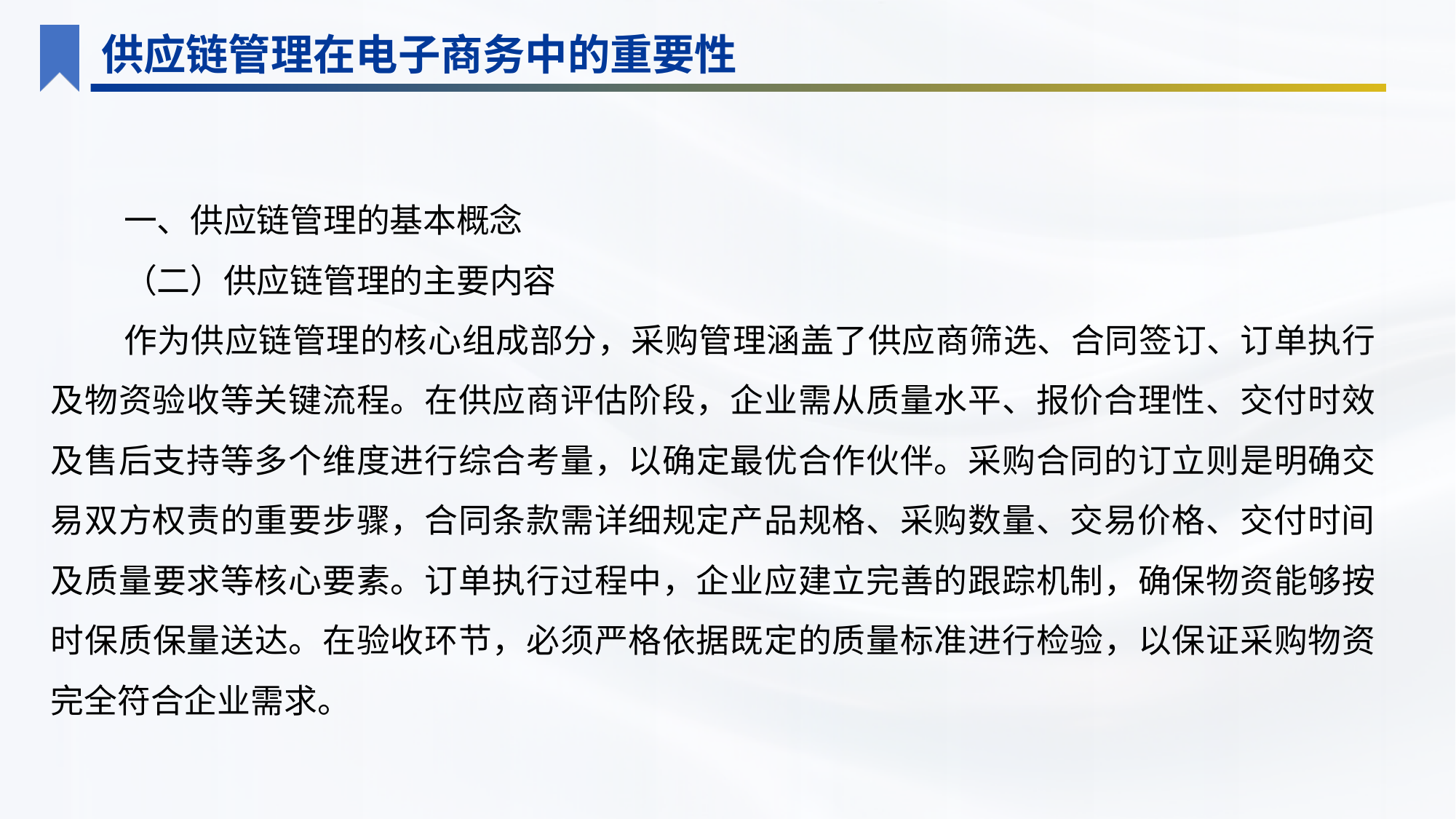

供应链管理在电子商务中的重要性
一、供应链管理的基本概念
（二）供应链管理的主要内容
作为供应链管理的核心组成部分，采购管理涵盖了供应商筛选、合同签订、订单执行及物资验收等关键流程。在供应商评估阶段，企业需从质量水平、报价合理性、交付时效及售后支持等多个维度进行综合考量，以确定最优合作伙伴。采购合同的订立则是明确交易双方权责的重要步骤，合同条款需详细规定产品规格、采购数量、交易价格、交付时间及质量要求等核心要素。订单执行过程中，企业应建立完善的跟踪机制，确保物资能够按时保质保量送达。在验收环节，必须严格依据既定的质量标准进行检验，以保证采购物资完全符合企业需求。